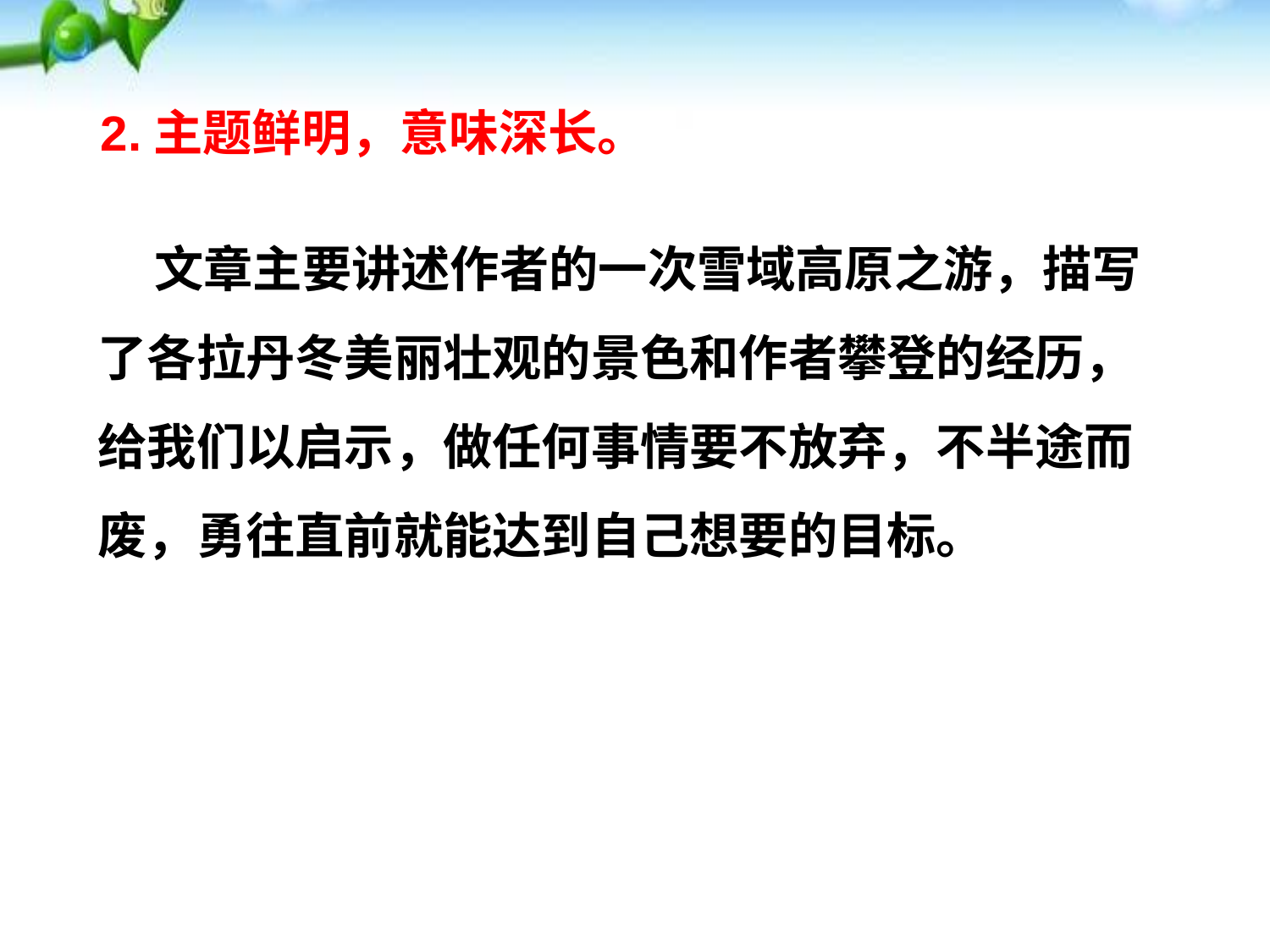

2.主题鲜明，意味深长。
    文章主要讲述作者的一次雪域高原之游，描写了各拉丹冬美丽壮观的景色和作者攀登的经历，给我们以启示，做任何事情要不放弃，不半途而废，勇往直前就能达到自己想要的目标。